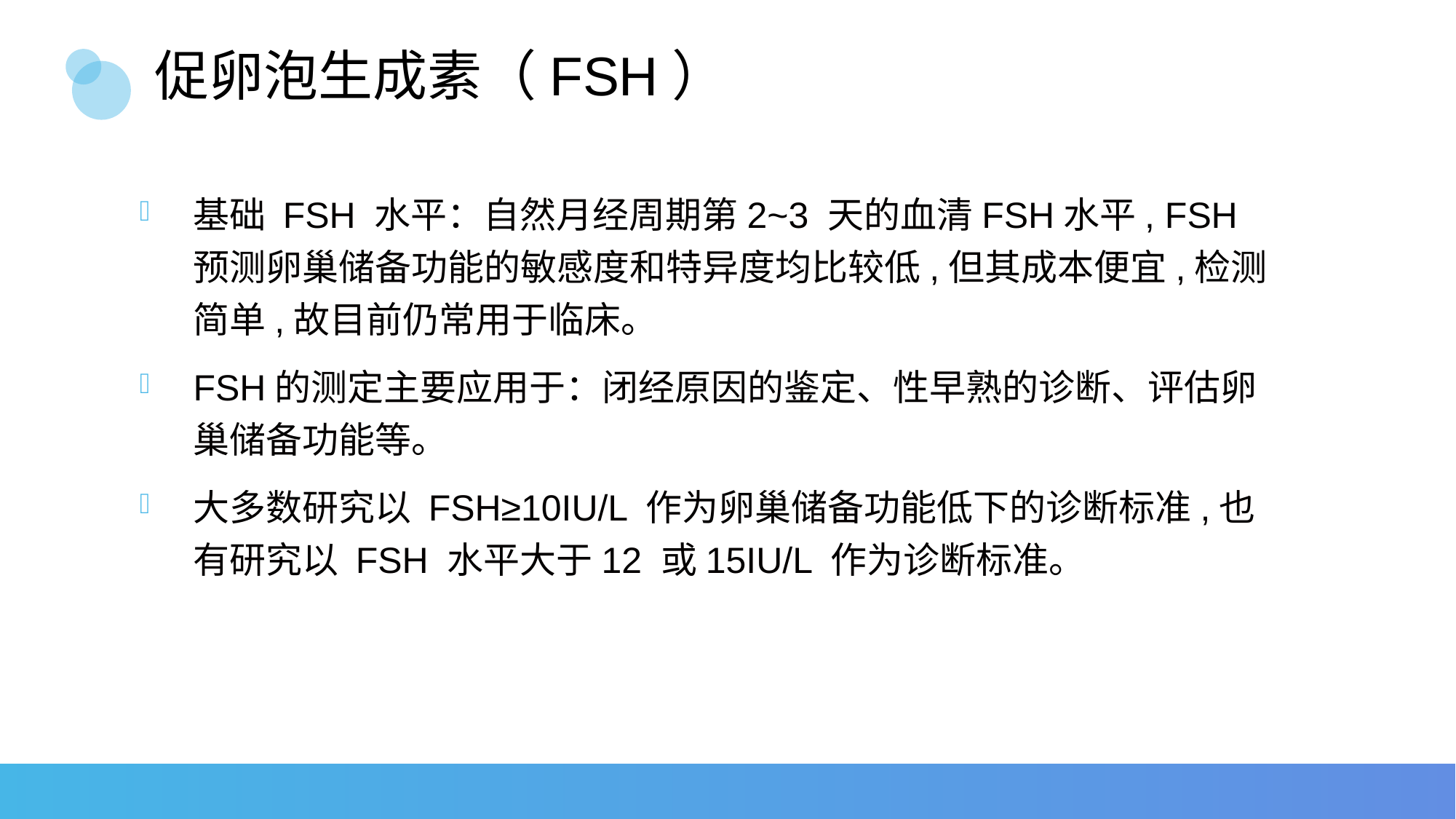

# 促卵泡生成素（FSH）
基础 FSH 水平：自然月经周期第2~3 天的血清FSH水平, FSH 预测卵巢储备功能的敏感度和特异度均比较低,但其成本便宜,检测简单,故目前仍常用于临床。
FSH的测定主要应用于：闭经原因的鉴定、性早熟的诊断、评估卵巢储备功能等。
大多数研究以 FSH≥10IU/L 作为卵巢储备功能低下的诊断标准,也有研究以 FSH 水平大于12 或15IU/L 作为诊断标准。